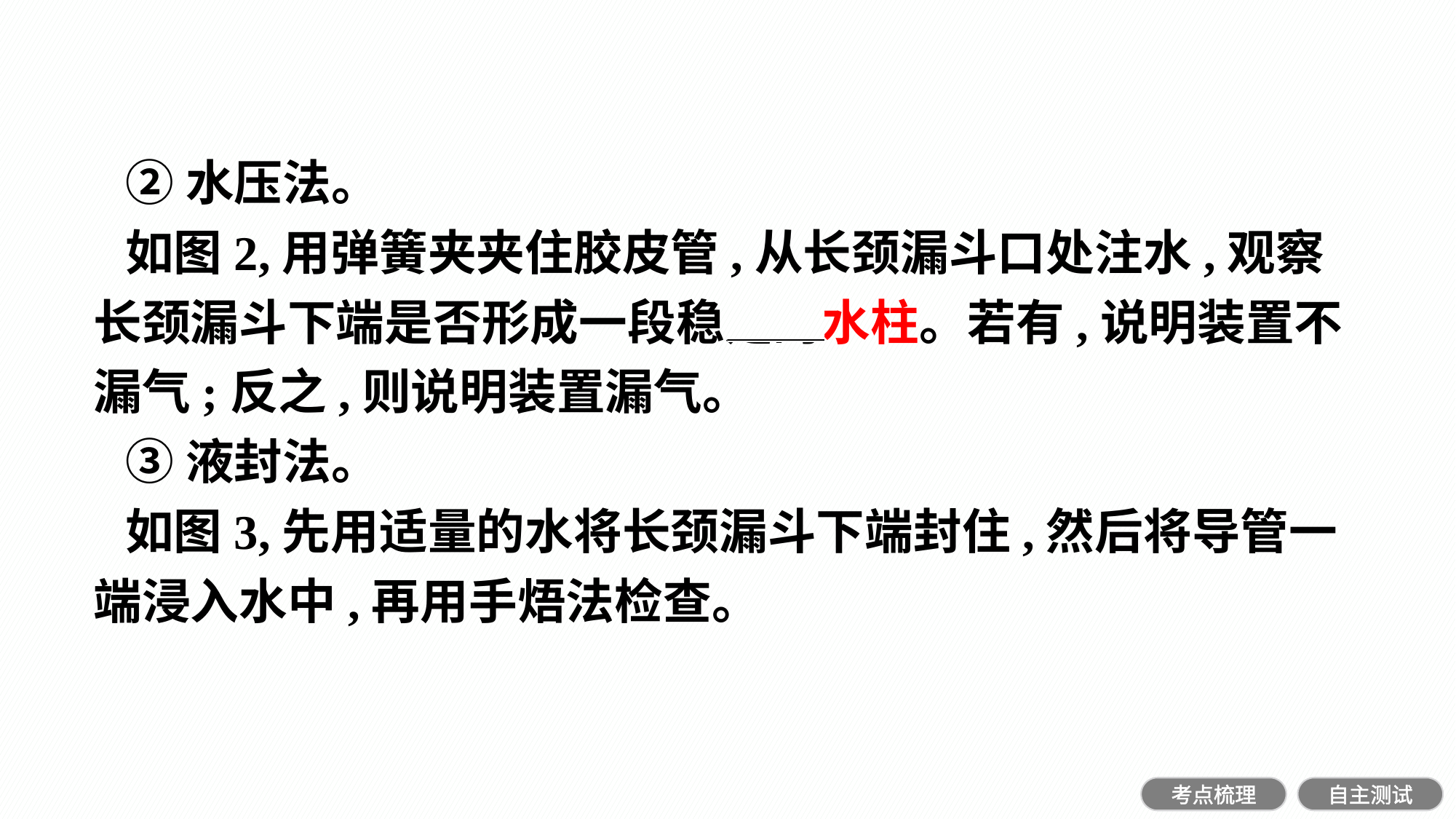

②水压法。
如图2,用弹簧夹夹住胶皮管,从长颈漏斗口处注水,观察长颈漏斗下端是否形成一段稳定的水柱。若有,说明装置不漏气;反之,则说明装置漏气。
③液封法。
如图3,先用适量的水将长颈漏斗下端封住,然后将导管一端浸入水中,再用手焐法检查。